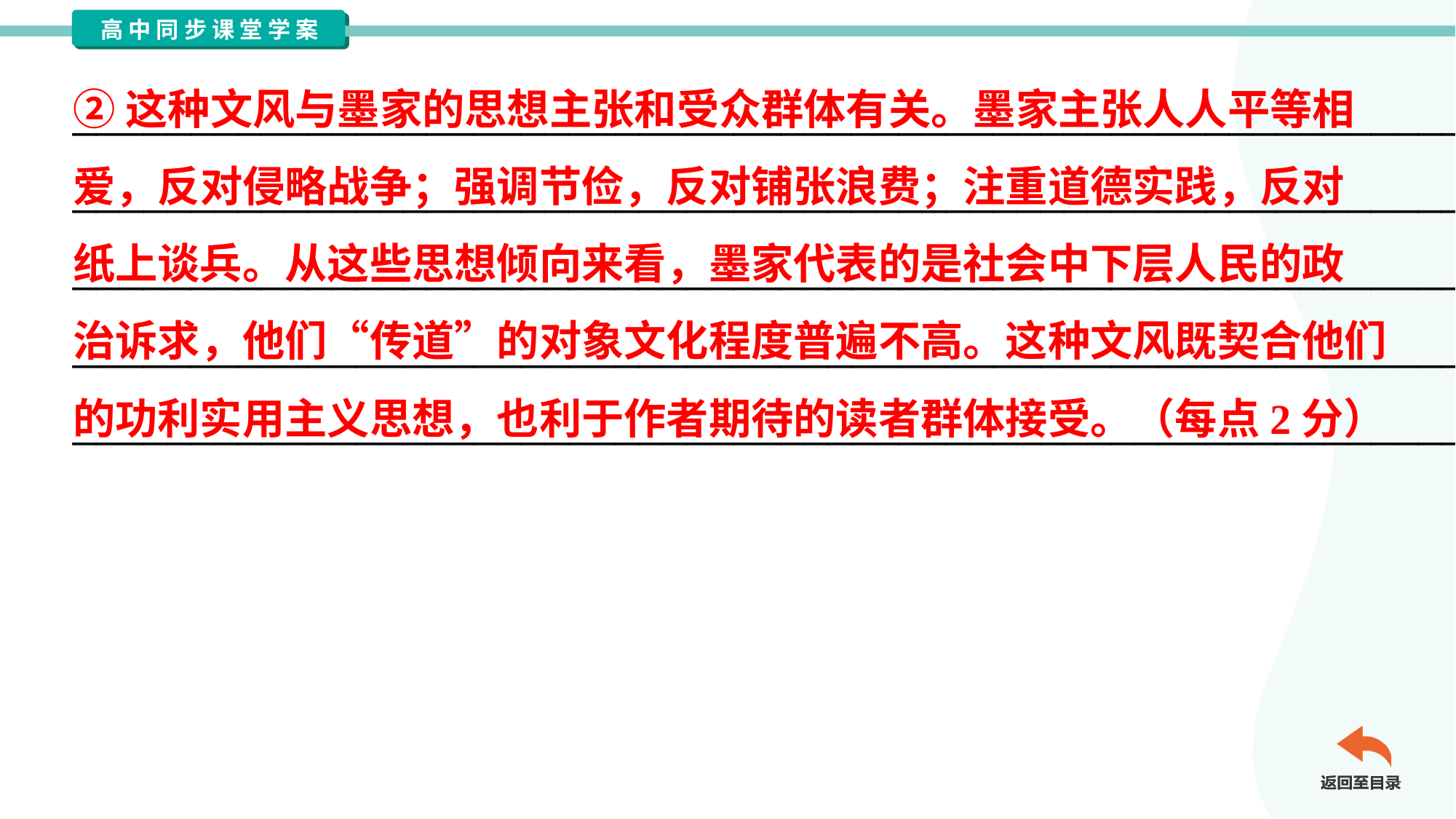

②这种文风与墨家的思想主张和受众群体有关。墨家主张人人平等相
爱，反对侵略战争；强调节俭，反对铺张浪费；注重道德实践，反对
纸上谈兵。从这些思想倾向来看，墨家代表的是社会中下层人民的政
治诉求，他们“传道”的对象文化程度普遍不高。这种文风既契合他们
的功利实用主义思想，也利于作者期待的读者群体接受。（每点2分）
_____________________________________________________________
_____________________________________________________________
_____________________________________________________________
_____________________________________________________________
_____________________________________________________________